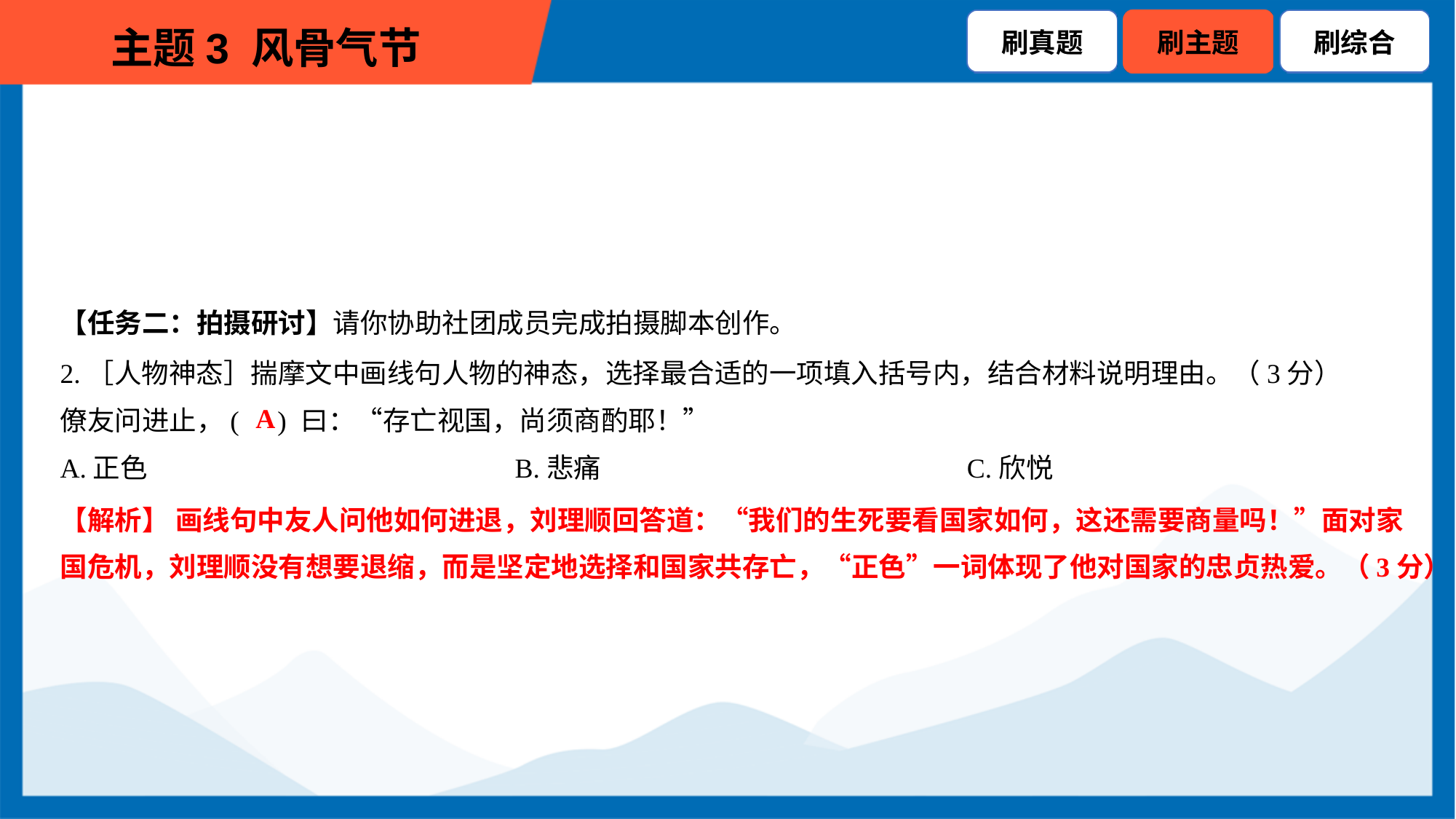

【任务二：拍摄研讨】请你协助社团成员完成拍摄脚本创作。
2.［人物神态］揣摩文中画线句人物的神态，选择最合适的一项填入括号内，结合材料说明理由。（3分）
僚友问进止，(     ) 曰：“存亡视国，尚须商酌耶！”
A
A.正色	B.悲痛	C.欣悦
【解析】 画线句中友人问他如何进退，刘理顺回答道：“我们的生死要看国家如何，这还需要商量吗！”面对家
国危机，刘理顺没有想要退缩，而是坚定地选择和国家共存亡，“正色”一词体现了他对国家的忠贞热爱。（3分）